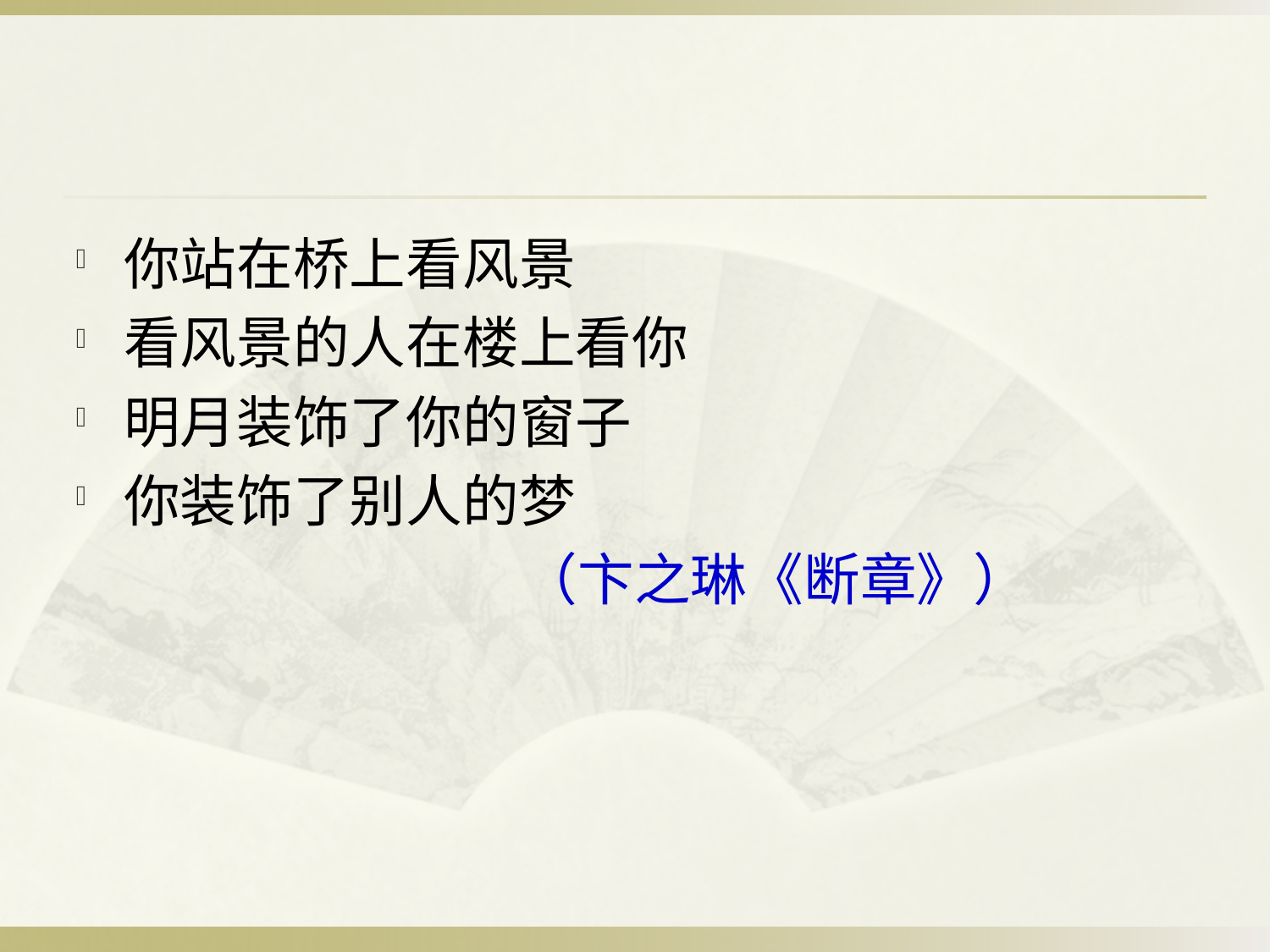

#
你站在桥上看风景
看风景的人在楼上看你
明月装饰了你的窗子
你装饰了别人的梦
                                  （卞之琳《断章》）